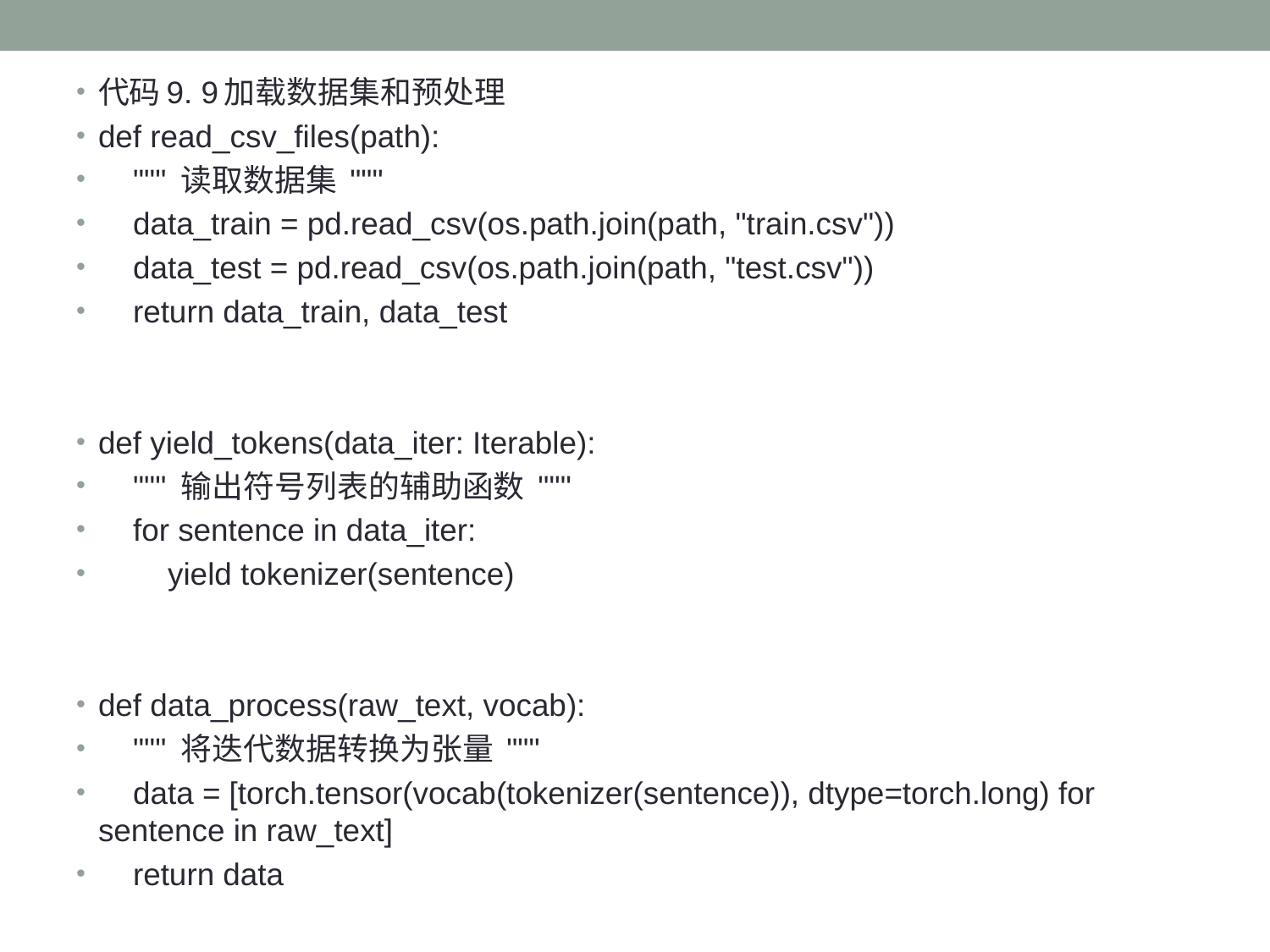

代码9. 9加载数据集和预处理
def read_csv_files(path):
    """ 读取数据集 """
    data_train = pd.read_csv(os.path.join(path, "train.csv"))
    data_test = pd.read_csv(os.path.join(path, "test.csv"))
    return data_train, data_test

def yield_tokens(data_iter: Iterable):
    """ 输出符号列表的辅助函数 """
    for sentence in data_iter:
        yield tokenizer(sentence)

def data_process(raw_text, vocab):
    """ 将迭代数据转换为张量 """
    data = [torch.tensor(vocab(tokenizer(sentence)), dtype=torch.long) for sentence in raw_text]
    return data